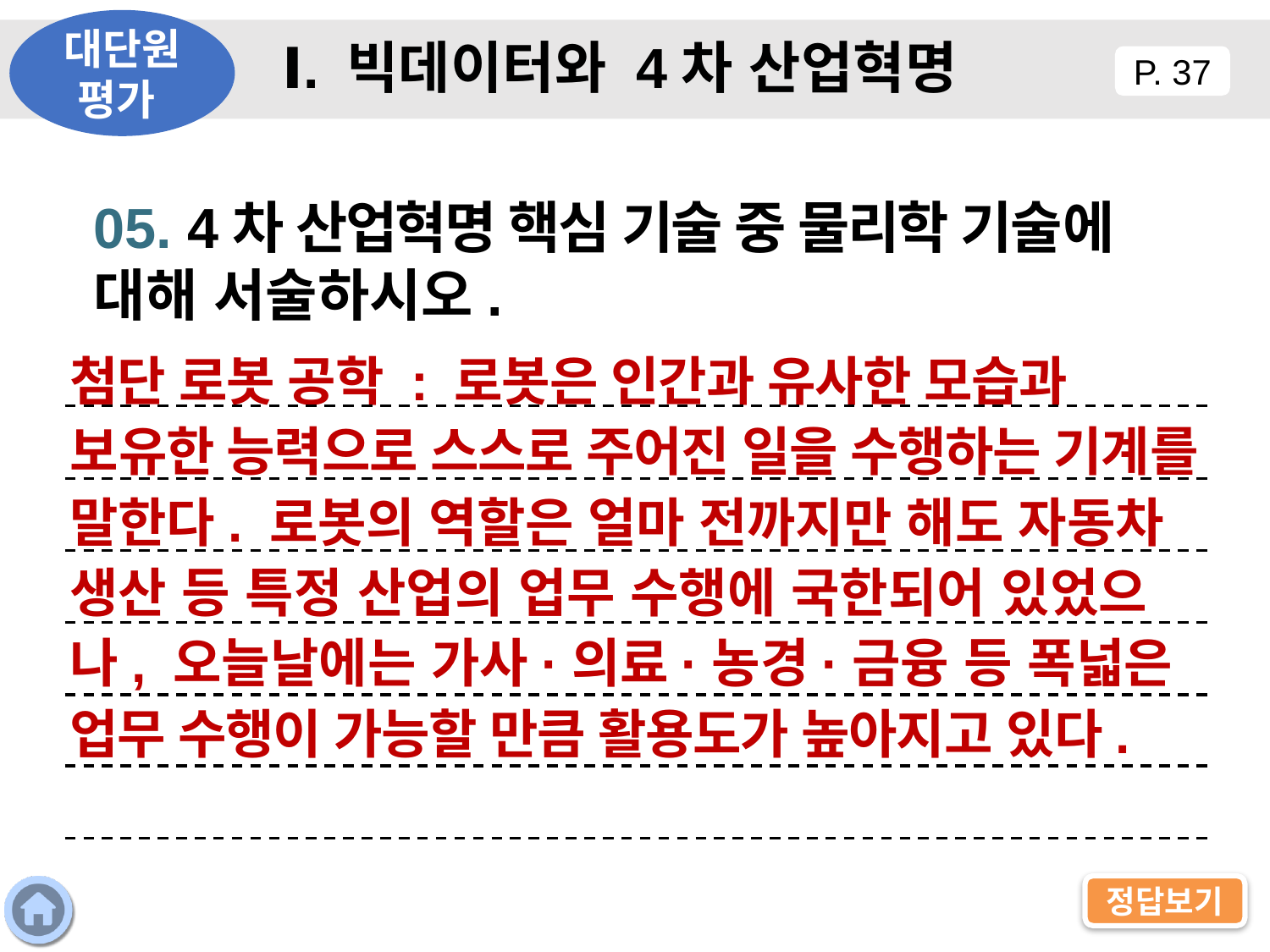

대단원 평가

Ⅰ. 빅데이터와 4차 산업혁명
P. 37
05. 4차 산업혁명 핵심 기술 중 물리학 기술에 대해 서술하시오.
첨단 로봇 공학 : 로봇은 인간과 유사한 모습과 보유한 능력으로 스스로 주어진 일을 수행하는 기계를 말한다. 로봇의 역할은 얼마 전까지만 해도 자동차 생산 등 특정 산업의 업무 수행에 국한되어 있었으나, 오늘날에는 가사·의료·농경·금융 등 폭넓은 업무 수행이 가능할 만큼 활용도가 높아지고 있다.
정답보기